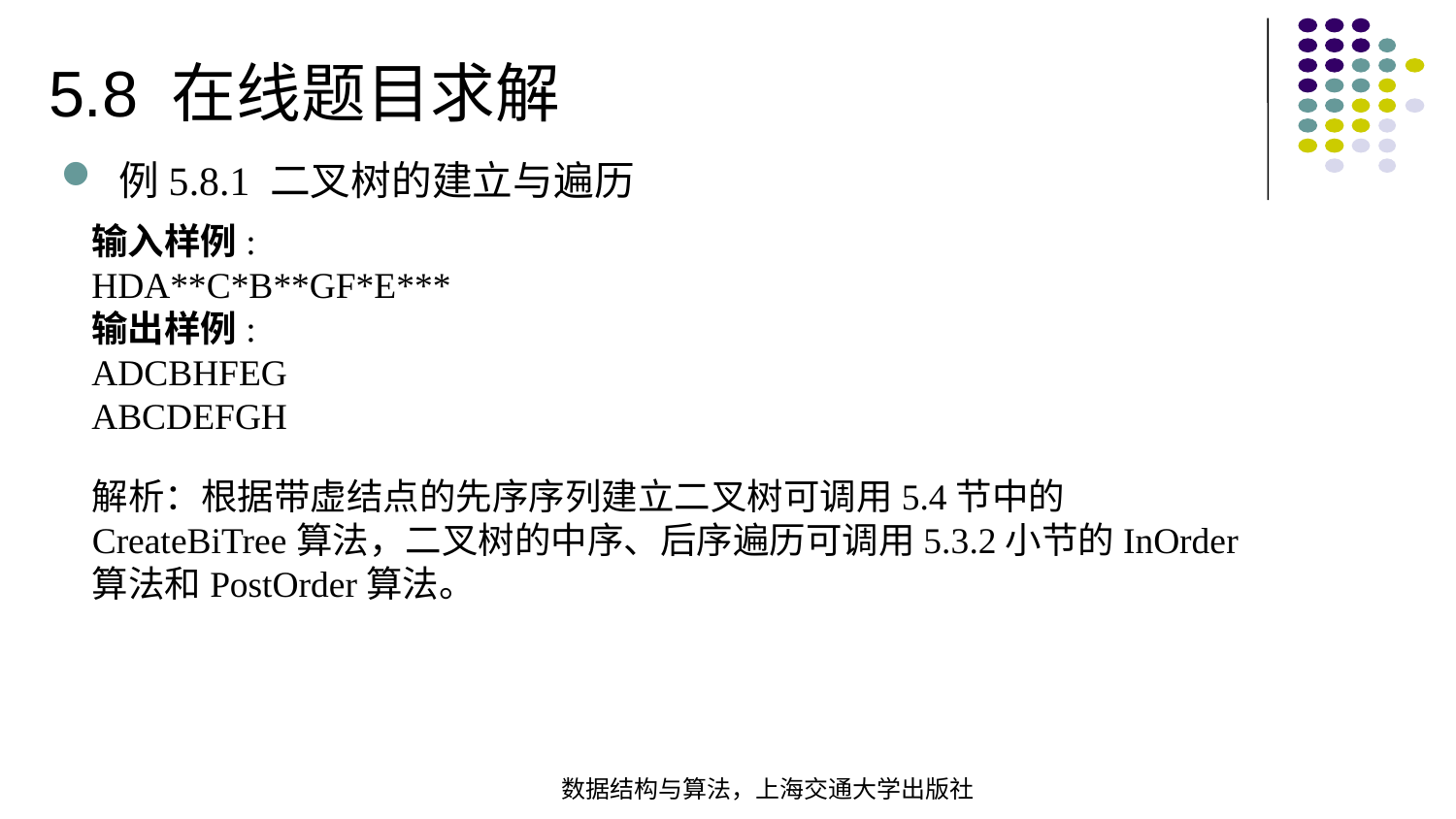

5.8 在线题目求解
例5.8.1 二叉树的建立与遍历
输入样例:
HDA**C*B**GF*E***
输出样例:
ADCBHFEG
ABCDEFGH
解析：根据带虚结点的先序序列建立二叉树可调用5.4节中的CreateBiTree算法，二叉树的中序、后序遍历可调用5.3.2小节的InOrder算法和PostOrder算法。